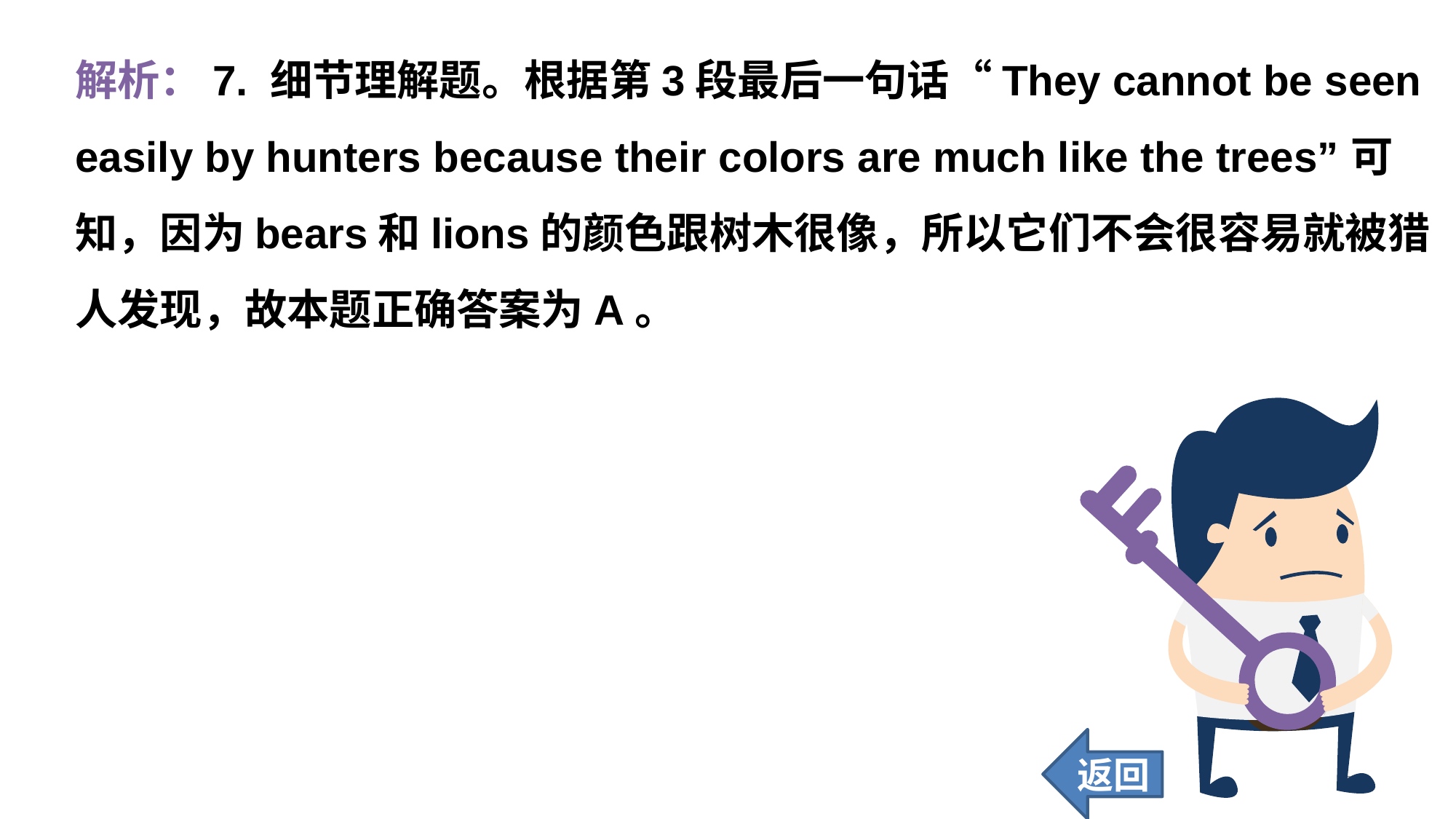

解析：7. 细节理解题。根据第3段最后一句话“They cannot be seen easily by hunters because their colors are much like the trees”可知，因为bears和lions的颜色跟树木很像，所以它们不会很容易就被猎人发现，故本题正确答案为A。

返回
277